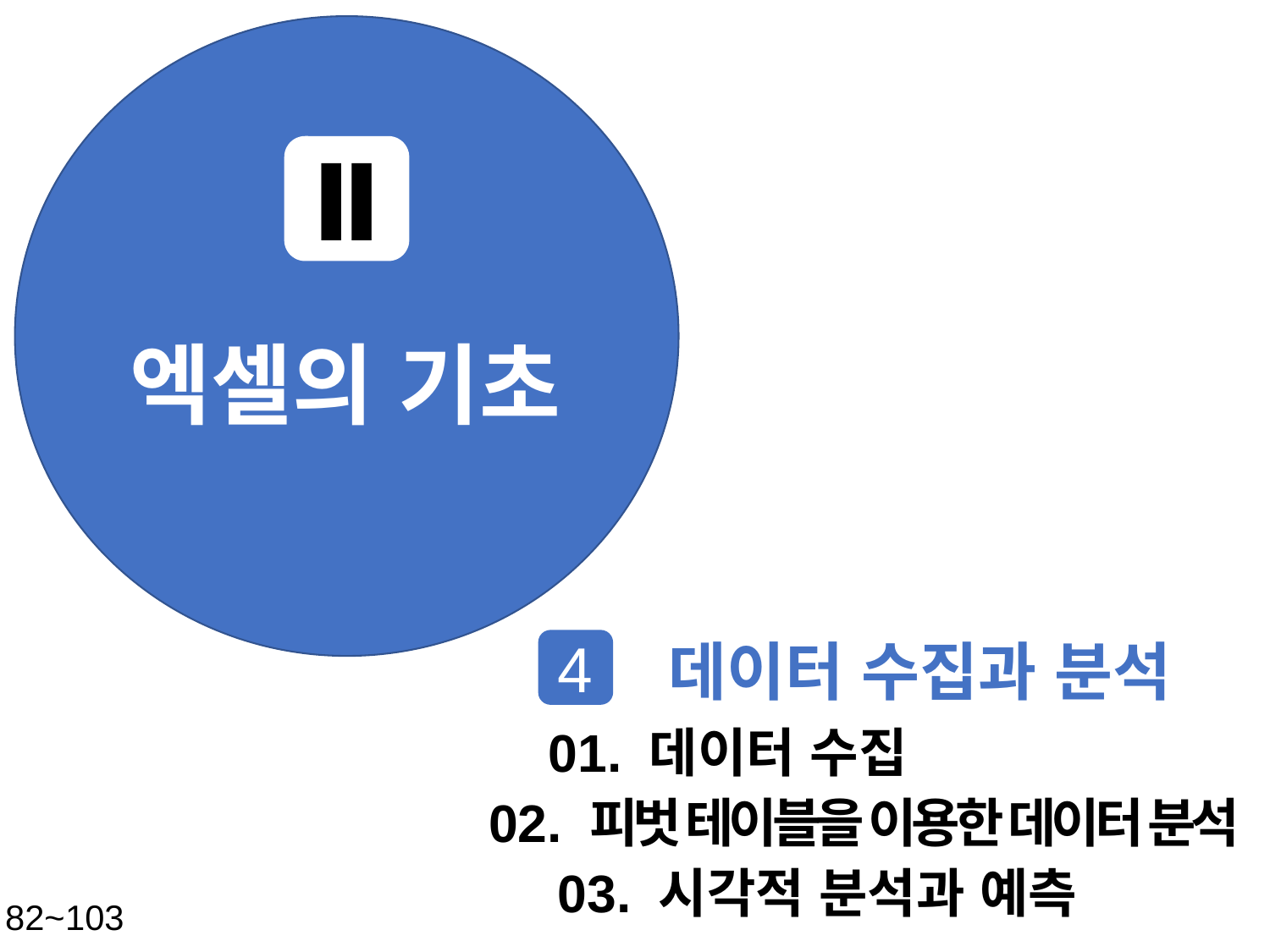

Ⅱ
엑셀의 기초
데이터 수집과 분석
4
01. 데이터 수집
02. 피벗 테이블을 이용한 데이터 분석
03. 시각적 분석과 예측
P. 82~103